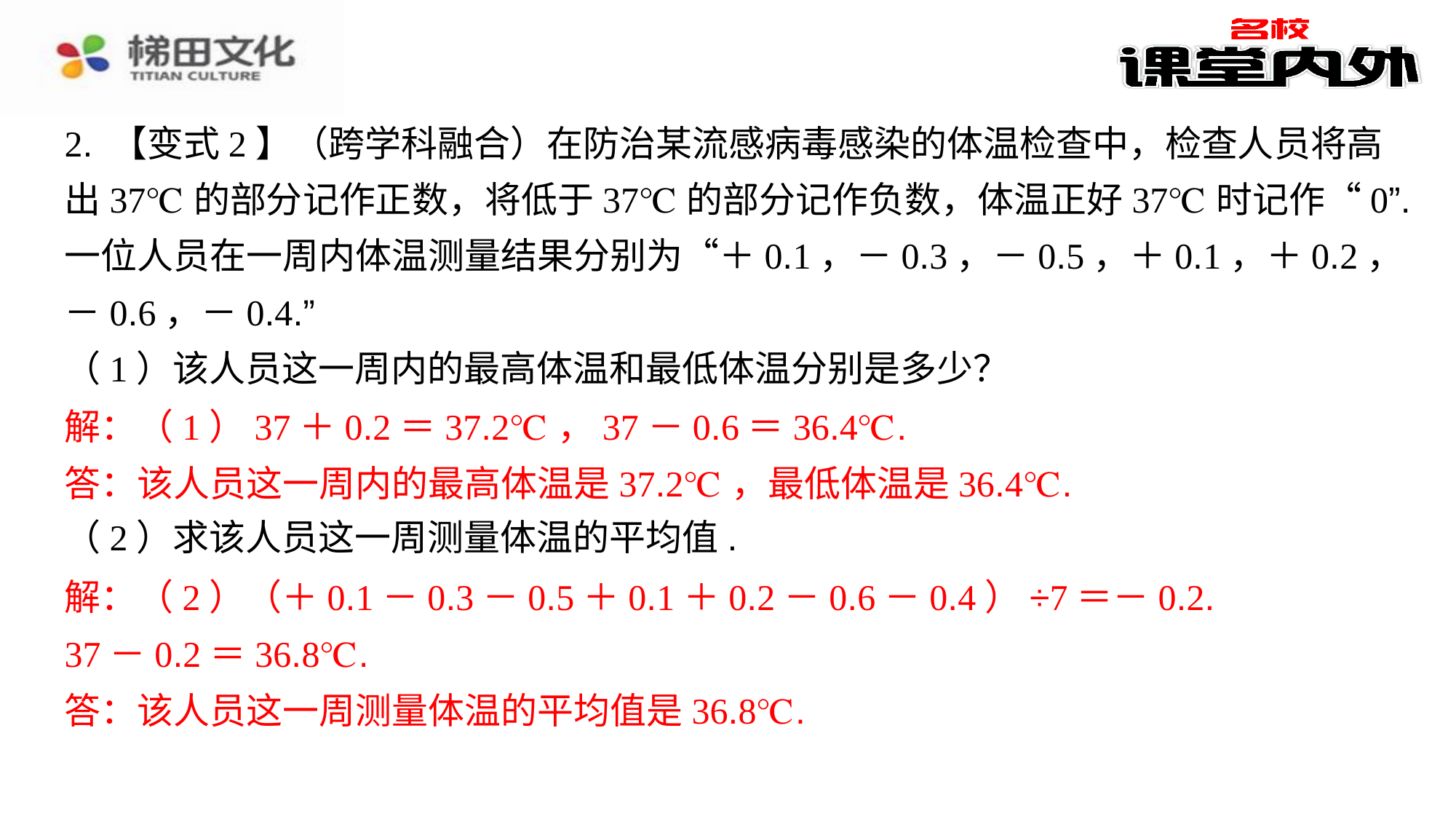

2. 【变式2】（跨学科融合）在防治某流感病毒感染的体温检查中，检查人员将高
出37℃的部分记作正数，将低于37℃的部分记作负数，体温正好37℃时记作“0”.
一位人员在一周内体温测量结果分别为“＋0.1，－0.3，－0.5，＋0.1，＋0.2，
－0.6，－0.4.”
（1）该人员这一周内的最高体温和最低体温分别是多少？
解：（1）37＋0.2＝37.2℃，37－0.6＝36.4℃.
答：该人员这一周内的最高体温是37.2℃，最低体温是36.4℃.
（2）求该人员这一周测量体温的平均值.
解：（2）（＋0.1－0.3－0.5＋0.1＋0.2－0.6－0.4）÷7＝－0.2.
37－0.2＝36.8℃.
答：该人员这一周测量体温的平均值是36.8℃.
解：（1）37＋0.2＝37.2℃，37－0.6＝36.4℃.
答：该人员这一周内的最高体温是37.2℃，最低体温是36.4℃.
解：（2）（＋0.1－0.3－0.5＋0.1＋0.2－0.6－0.4）÷7＝－0.2.
37－0.2＝36.8℃.
答：该人员这一周测量体温的平均值是36.8℃.